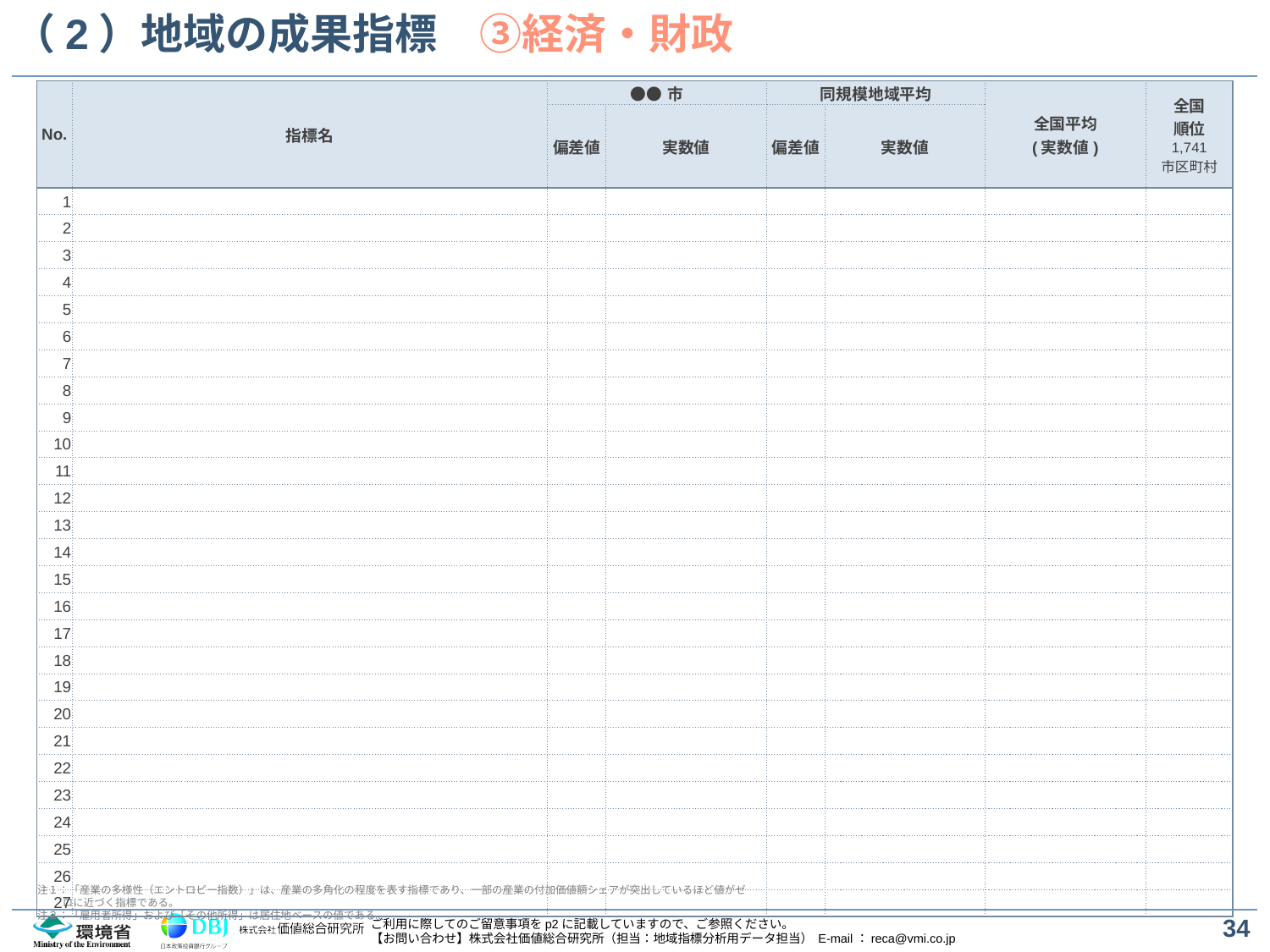

# （2）地域の成果指標　③経済・財政
| No. | 指標名 | ●●市 |  | 同規模地域平均 |  | 全国平均 (実数値) | 全国 順位 1,741 市区町村 |
| --- | --- | --- | --- | --- | --- | --- | --- |
|  |  | 偏差値 | 実数値 | 偏差値 | 実数値 |  |  |
| 1 |  |  |  |  |  |  |  |
| 2 |  |  |  |  |  |  |  |
| 3 |  |  |  |  |  |  |  |
| 4 |  |  |  |  |  |  |  |
| 5 |  |  |  |  |  |  |  |
| 6 |  |  |  |  |  |  |  |
| 7 |  |  |  |  |  |  |  |
| 8 |  |  |  |  |  |  |  |
| 9 |  |  |  |  |  |  |  |
| 10 |  |  |  |  |  |  |  |
| 11 |  |  |  |  |  |  |  |
| 12 |  |  |  |  |  |  |  |
| 13 |  |  |  |  |  |  |  |
| 14 |  |  |  |  |  |  |  |
| 15 |  |  |  |  |  |  |  |
| 16 |  |  |  |  |  |  |  |
| 17 |  |  |  |  |  |  |  |
| 18 |  |  |  |  |  |  |  |
| 19 |  |  |  |  |  |  |  |
| 20 |  |  |  |  |  |  |  |
| 21 |  |  |  |  |  |  |  |
| 22 |  |  |  |  |  |  |  |
| 23 |  |  |  |  |  |  |  |
| 24 |  |  |  |  |  |  |  |
| 25 |  |  |  |  |  |  |  |
| 26 |  |  |  |  |  |  |  |
| 27 |  |  |  |  |  |  |  |
注１：「産業の多様性（エントロピー指数）」は、産業の多角化の程度を表す指標であり、一部の産業の付加価値額シェアが突出しているほど値がゼロに近づく指標である。
注２：「雇用者所得」および「その他所得」は居住地ベースの値である。
34